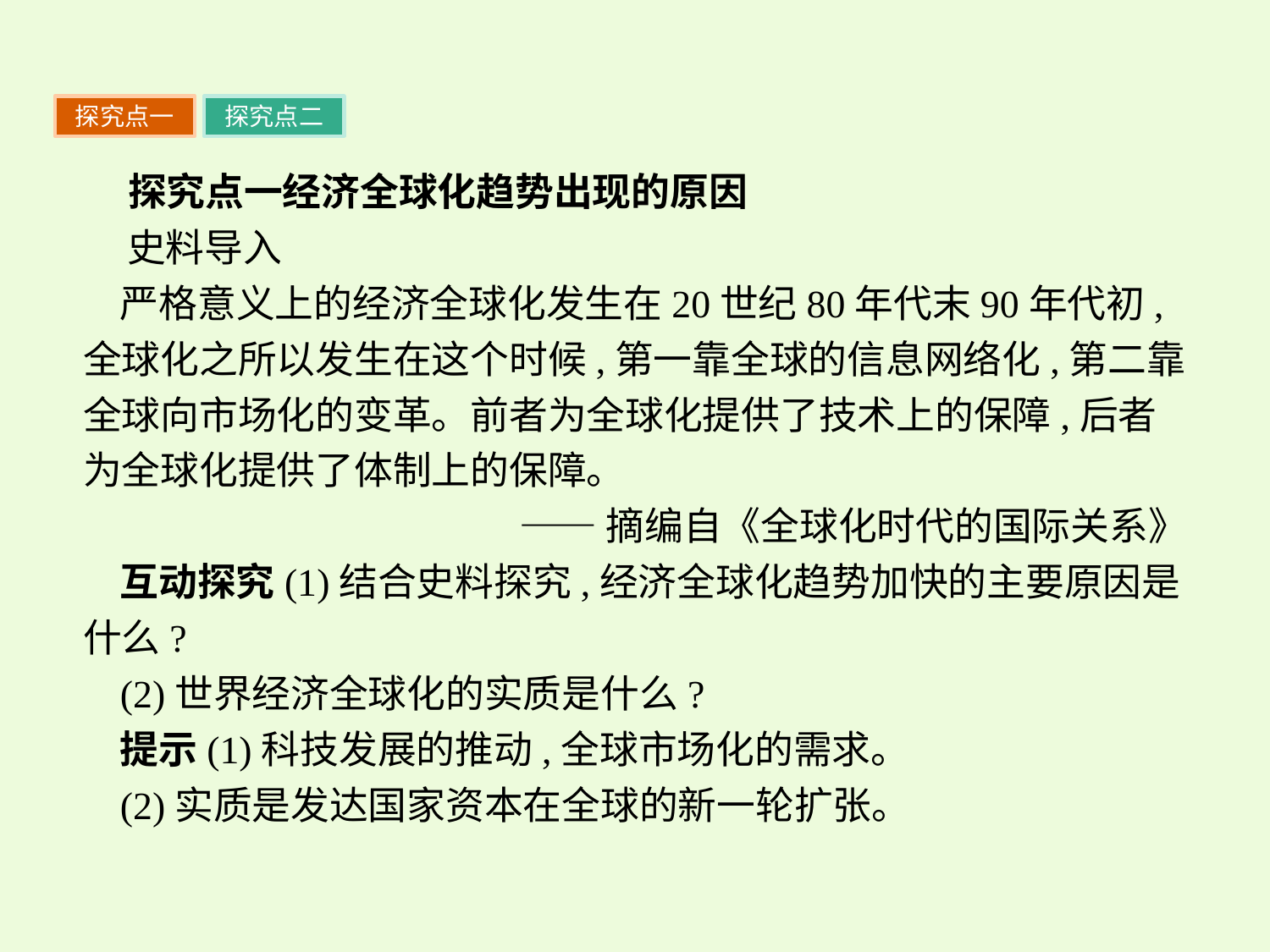

探究点一
探究点二
    探究点一经济全球化趋势出现的原因
    史料导入
严格意义上的经济全球化发生在20世纪80年代末90年代初,全球化之所以发生在这个时候,第一靠全球的信息网络化,第二靠全球向市场化的变革。前者为全球化提供了技术上的保障,后者为全球化提供了体制上的保障。
——摘编自《全球化时代的国际关系》
互动探究(1)结合史料探究,经济全球化趋势加快的主要原因是什么?
(2)世界经济全球化的实质是什么?
提示(1)科技发展的推动,全球市场化的需求。
(2)实质是发达国家资本在全球的新一轮扩张。